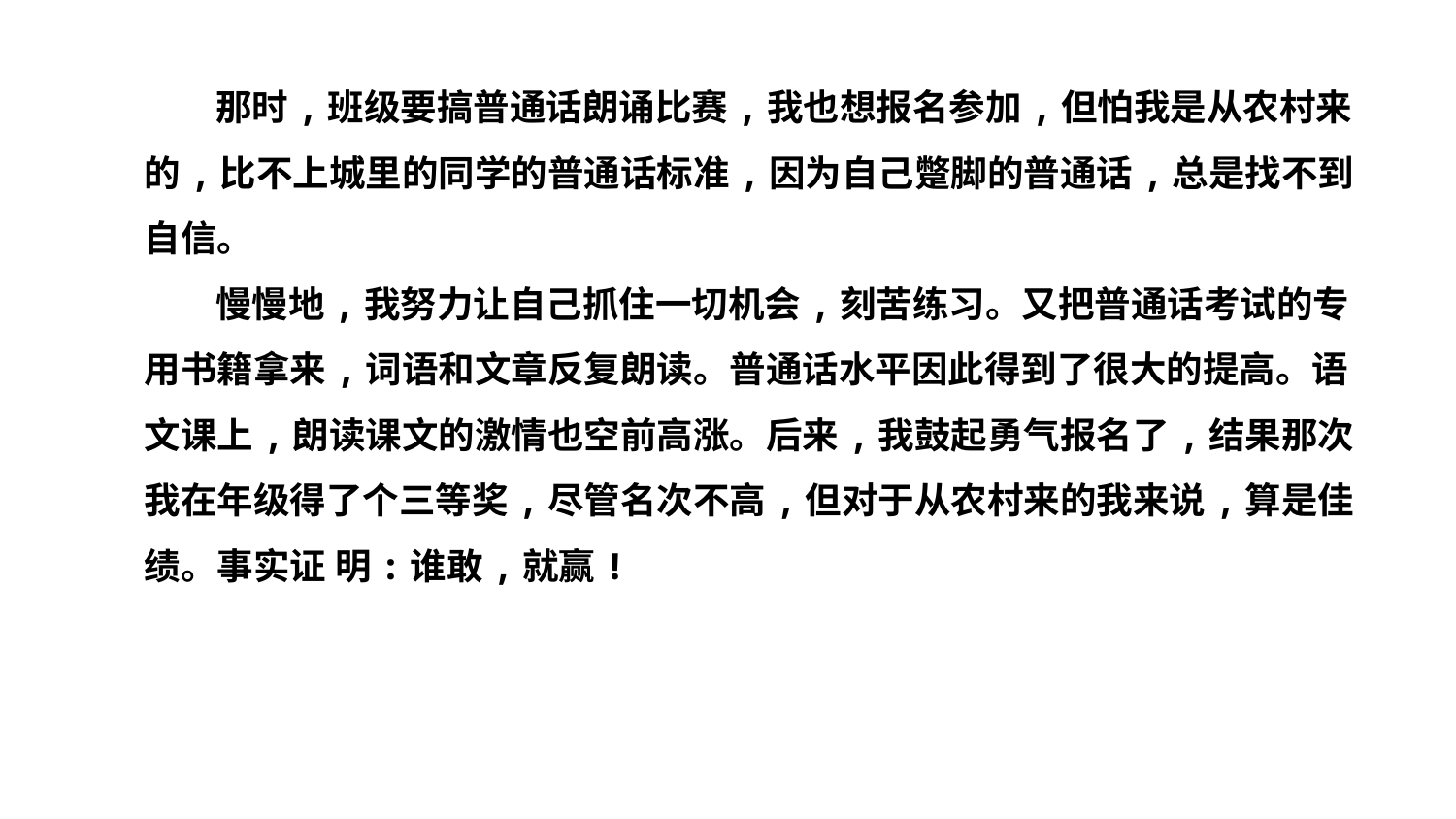

那时,班级要搞普通话朗诵比赛,我也想报名参加,但怕我是从农村来的,比不上城里的同学的普通话标准,因为自己蹩脚的普通话,总是找不到自信。
慢慢地,我努力让自己抓住一切机会,刻苦练习。又把普通话考试的专用书籍拿来,词语和文章反复朗读。普通话水平因此得到了很大的提高。语文课上,朗读课文的激情也空前高涨。后来,我鼓起勇气报名了,结果那次我在年级得了个三等奖,尽管名次不高,但对于从农村来的我来说,算是佳绩。事实证 明:谁敢,就赢!